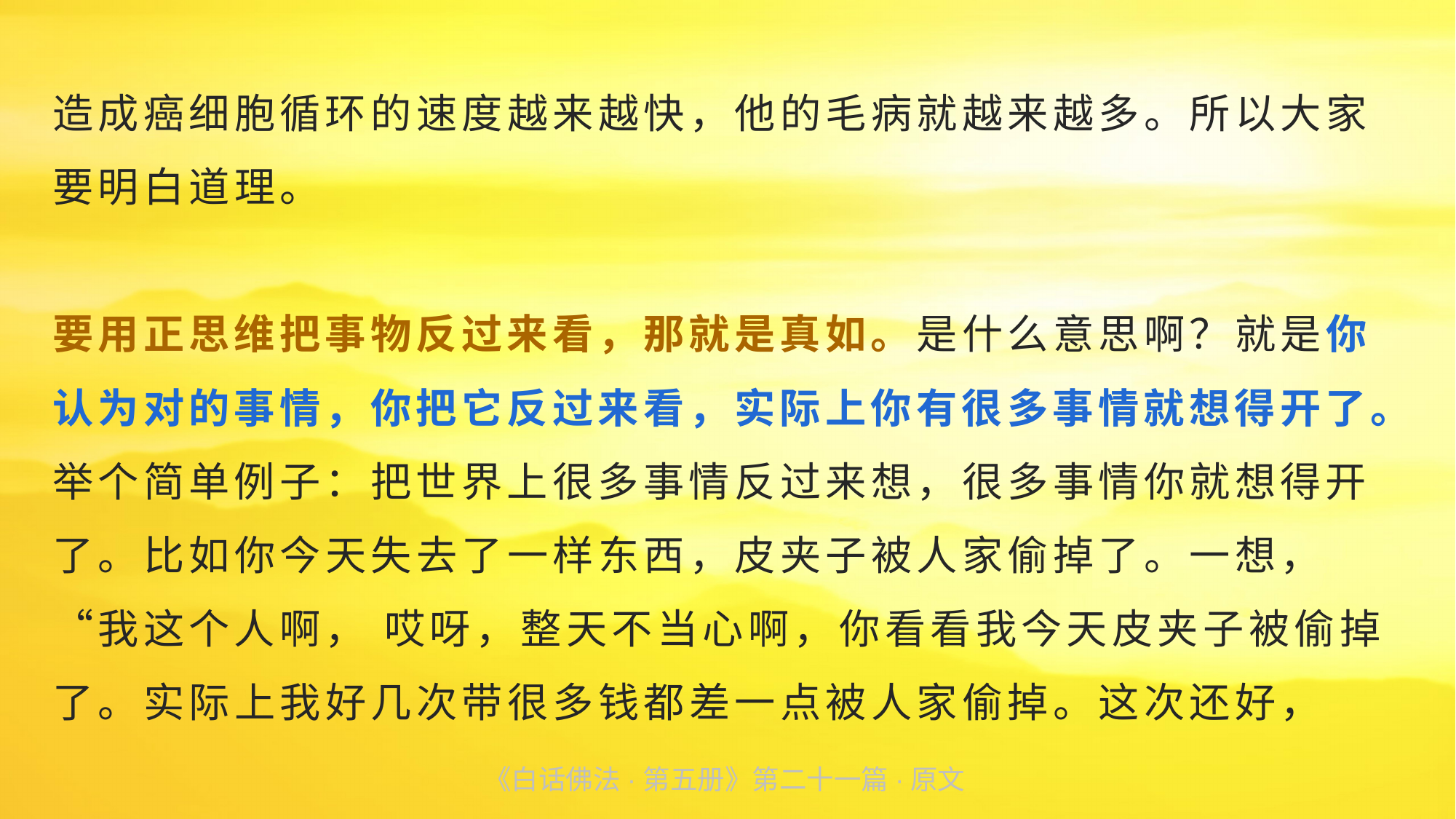

造成癌细胞循环的速度越来越快，他的毛病就越来越多。所以大家要明白道理。

要用正思维把事物反过来看，那就是真如。是什么意思啊？就是你认为对的事情，你把它反过来看，实际上你有很多事情就想得开了。举个简单例子：把世界上很多事情反过来想，很多事情你就想得开了。比如你今天失去了一样东西，皮夹子被人家偷掉了。一想，“我这个人啊， 哎呀，整天不当心啊，你看看我今天皮夹子被偷掉了。实际上我好几次带很多钱都差一点被人家偷掉。这次还好，
《白话佛法·第五册》第二十一篇·原文